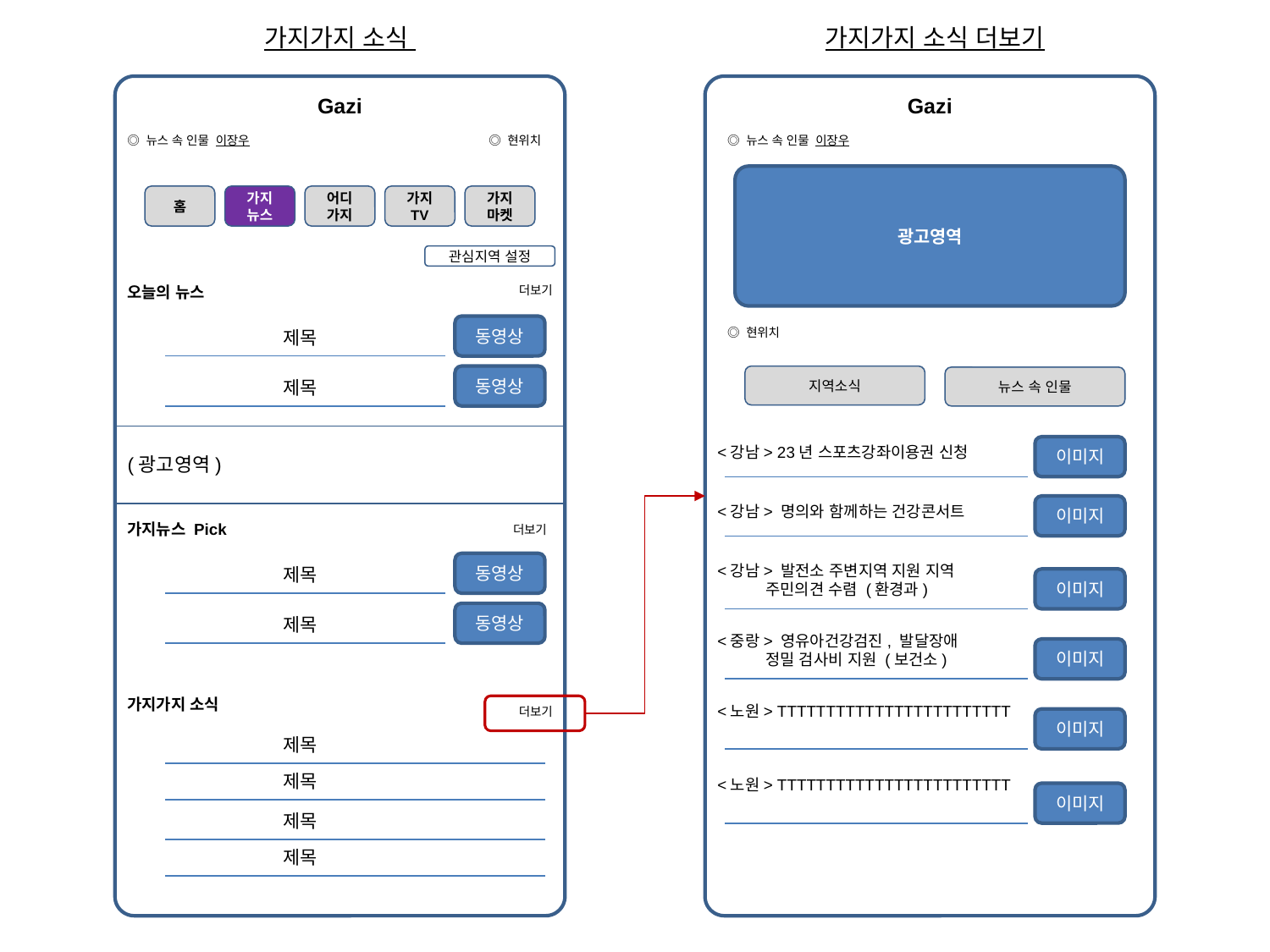

가지가지 소식
가지가지 소식 더보기

Gazi
Gazi
◎ 뉴스 속 인물  이장우
◎ 현위치
◎ 뉴스 속 인물  이장우
광고영역
홈
가지
뉴스
어디
가지
가지
TV
가지
마켓
관심지역 설정
오늘의 뉴스
더보기
동영상
◎ 현위치
제목
동영상
지역소식
뉴스 속 인물
제목

<강남> 23년 스포츠강좌이용권 신청
이미지
(광고영역)
<강남> 명의와 함께하는 건강콘서트
이미지
가지뉴스 Pick
더보기
동영상
<강남> 발전소 주변지역 지원 지역
          주민의견 수렴 (환경과)
제목
이미지
동영상
제목
<중랑> 영유아건강검진, 발달장애
          정밀 검사비 지원 (보건소)
이미지
가지가지 소식
<노원> TTTTTTTTTTTTTTTTTTTTTTTT

더보기
이미지
제목
제목
<노원> TTTTTTTTTTTTTTTTTTTTTTTT
이미지
제목
제목